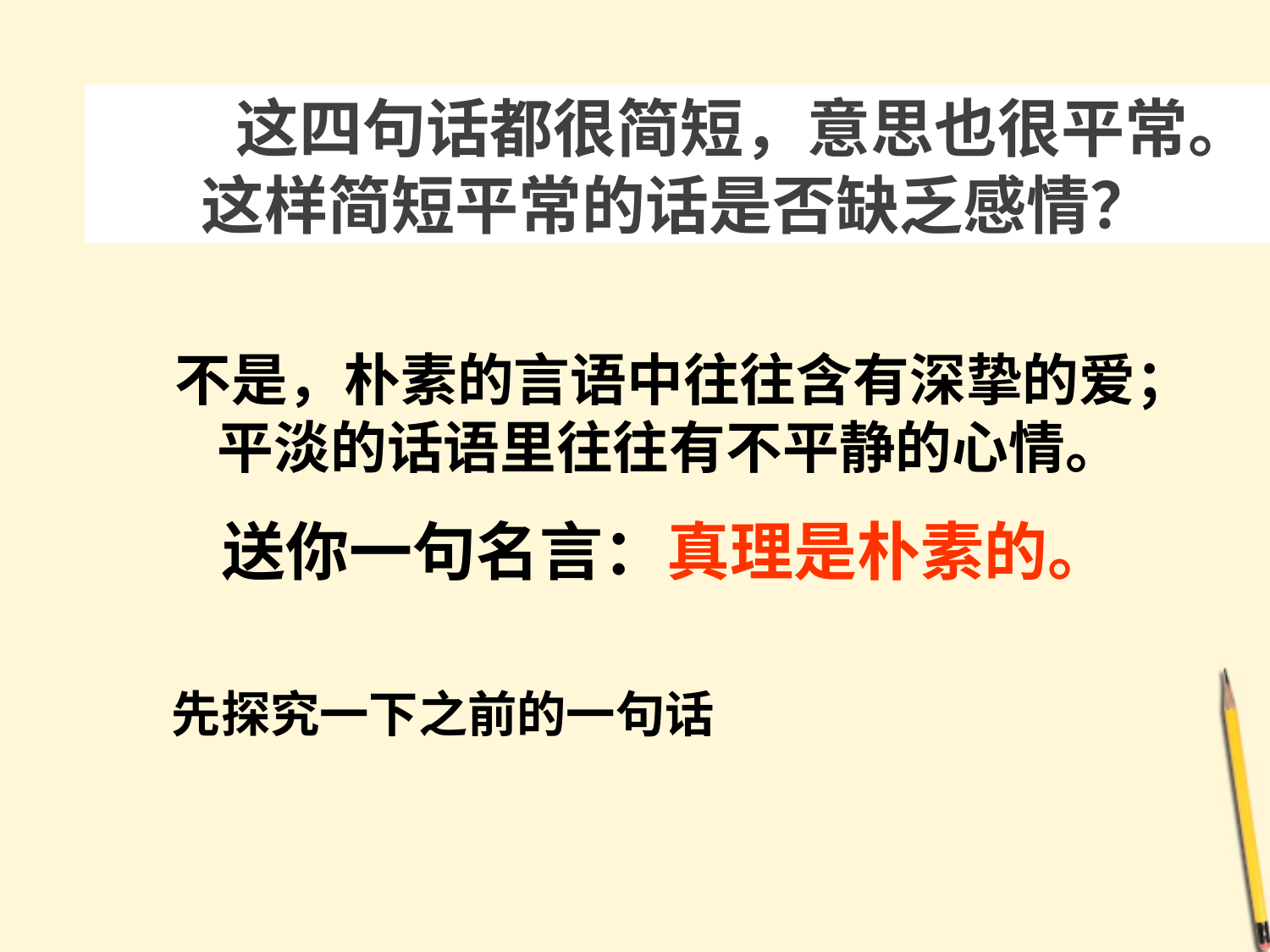

这四句话都很简短，意思也很平常。这样简短平常的话是否缺乏感情？

      不是，朴素的言语中往往含有深挚的爱；平淡的话语里往往有不平静的心情。
   送你一句名言：真理是朴素的。
先探究一下之前的一句话